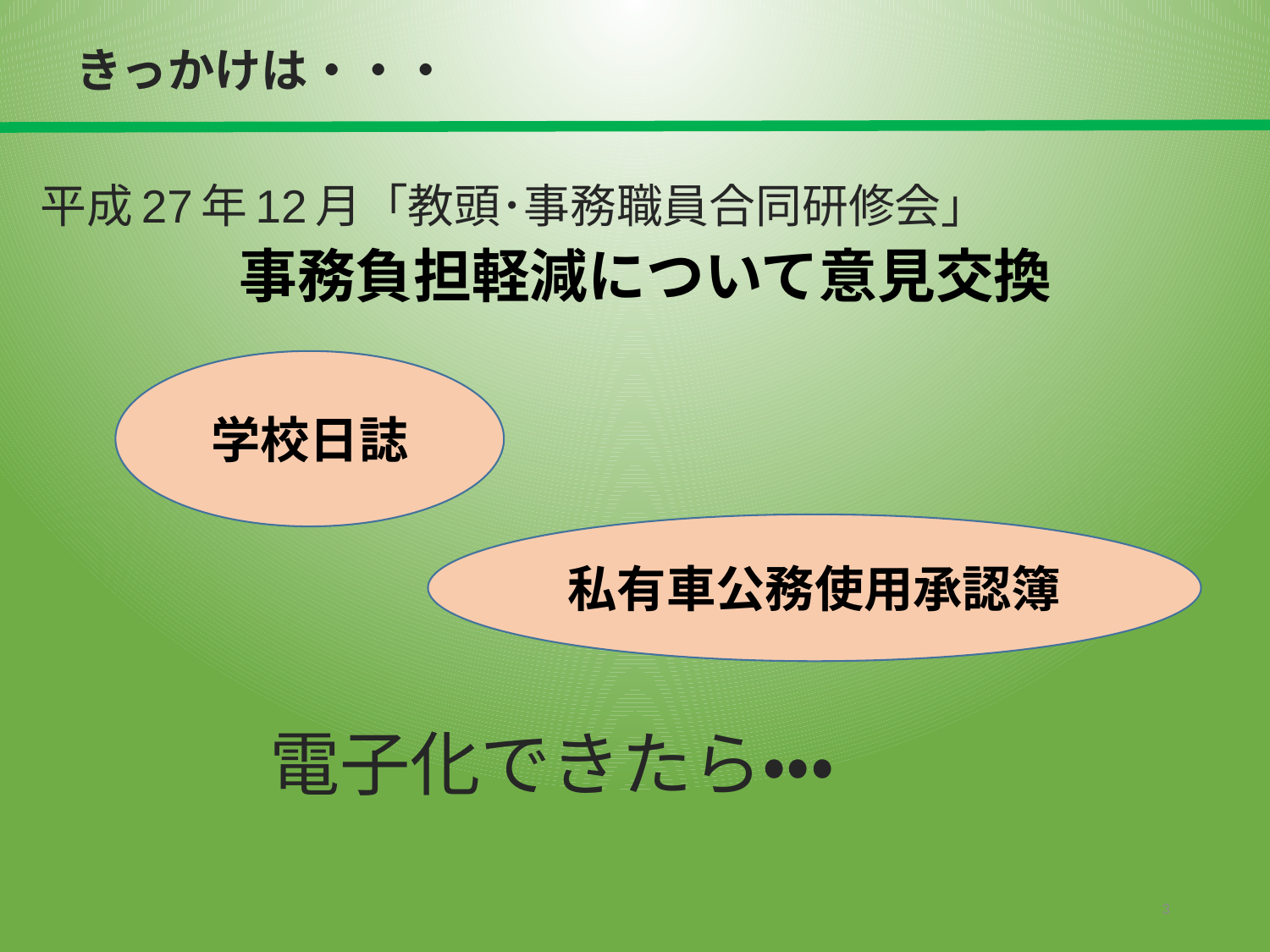

きっかけは・・・
平成27年12月「教頭･事務職員合同研修会」
# 事務負担軽減について意見交換
学校日誌

私有車公務使用承認簿
電子化できたら・・・
3